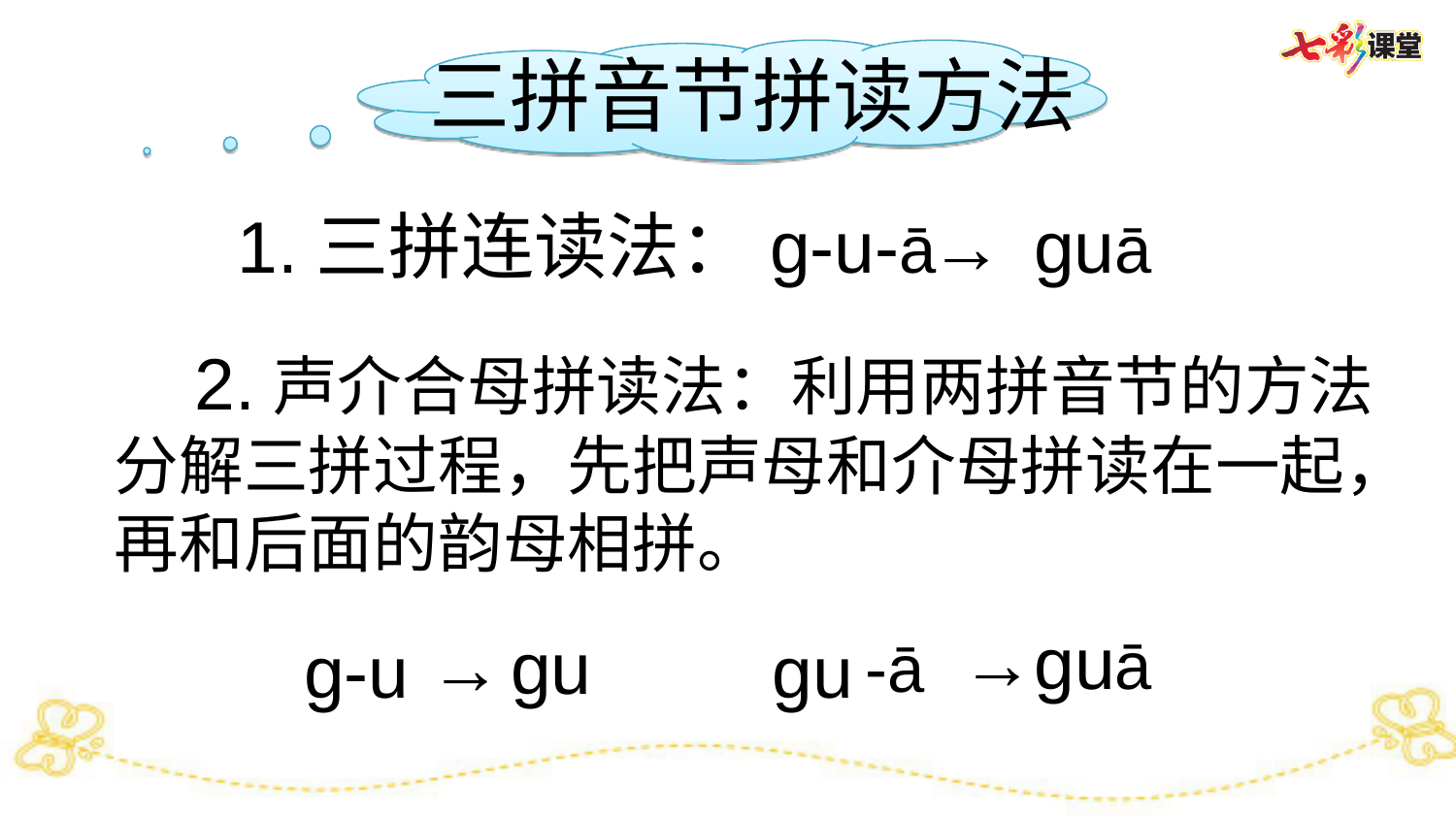

三拼音节拼读方法
       1.三拼连读法：g-u-ā
→
guā

    2.声介合母拼读法：利用两拼音节的方法
分解三拼过程，先把声母和介母拼读在一起，
再和后面的韵母相拼。
→guā
→
gu
g-u
gu
-ā